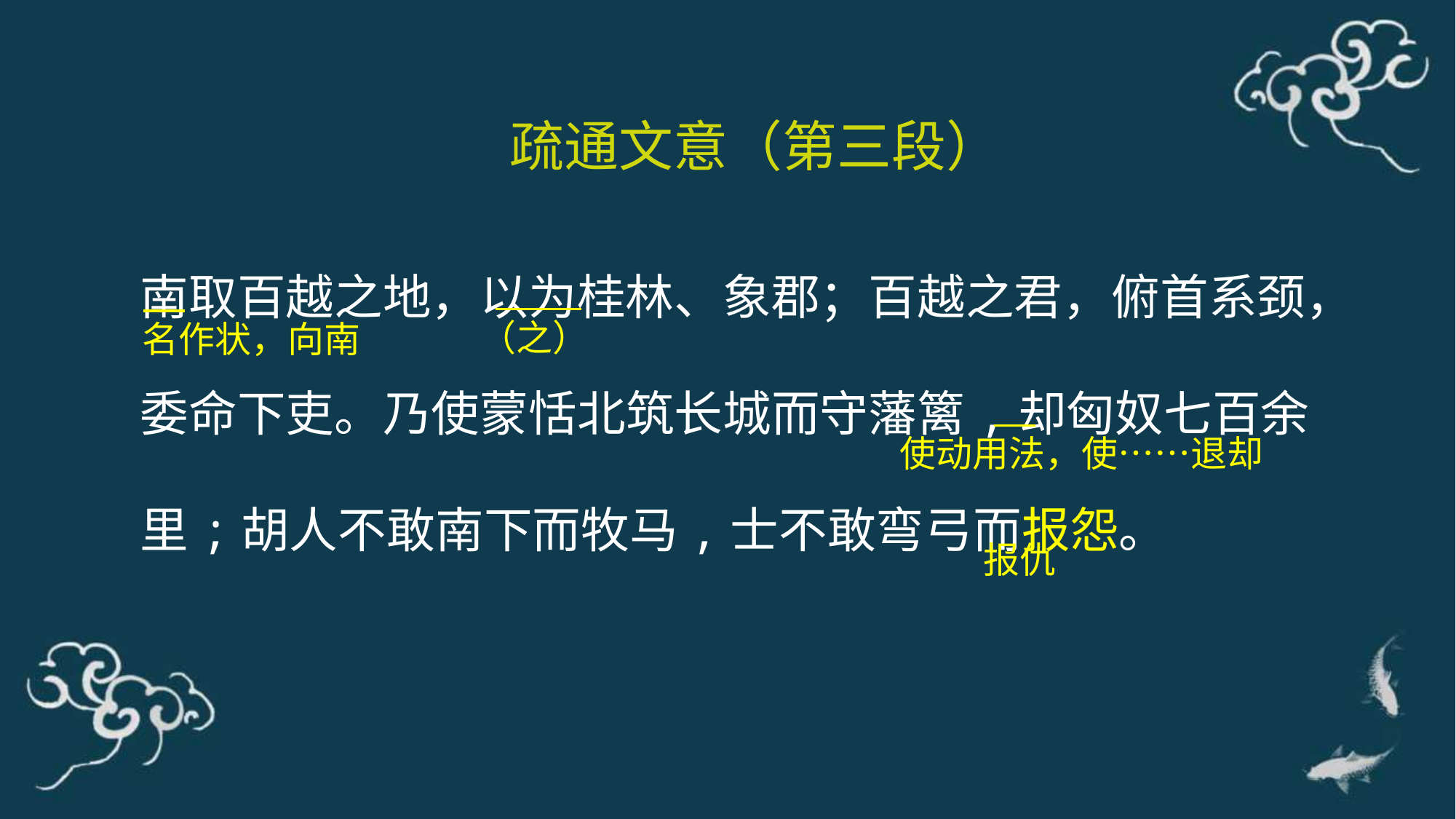

疏通文意（第三段）
南取百越之地，以为桂林、象郡；百越之君，俯首系颈，委命下吏。乃使蒙恬北筑长城而守藩篱,却匈奴七百余里;胡人不敢南下而牧马,士不敢弯弓而报怨。
（之）
名作状，向南
使动用法，使……退却
报仇